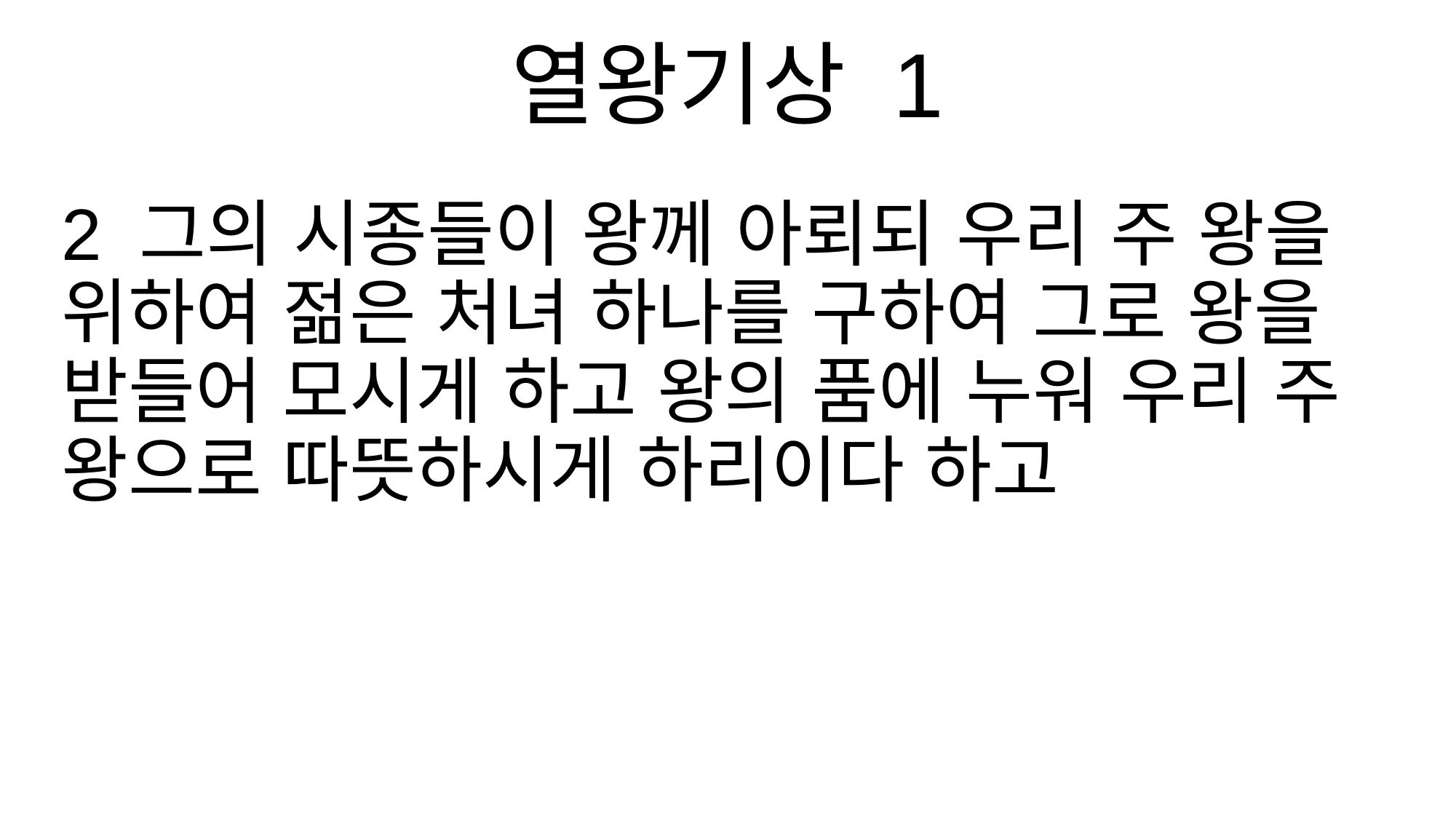

열왕기상 1
2 그의 시종들이 왕께 아뢰되 우리 주 왕을 위하여 젊은 처녀 하나를 구하여 그로 왕을 받들어 모시게 하고 왕의 품에 누워 우리 주 왕으로 따뜻하시게 하리이다 하고